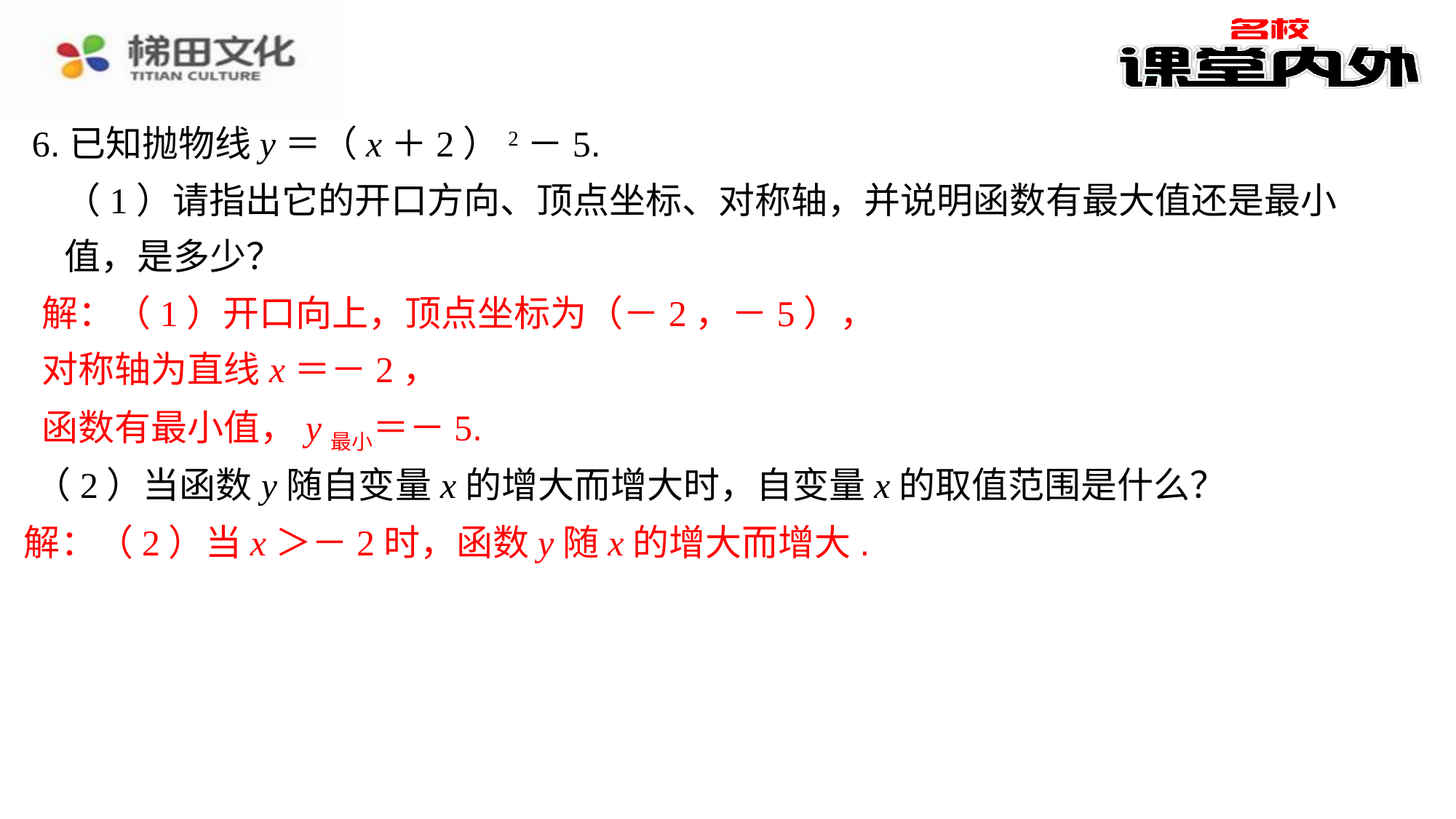

6.已知抛物线y＝（x＋2）2－5.
（1）请指出它的开口方向、顶点坐标、对称轴，并说明函数有最大值还是最小值，是多少？
解：（1）开口向上，顶点坐标为（－2，－5），
对称轴为直线x＝－2，
函数有最小值，y最小＝－5.
（2）当函数y随自变量x的增大而增大时，自变量x的取值范围是什么？
解：（2）当x＞－2时，函数y随x的增大而增大.